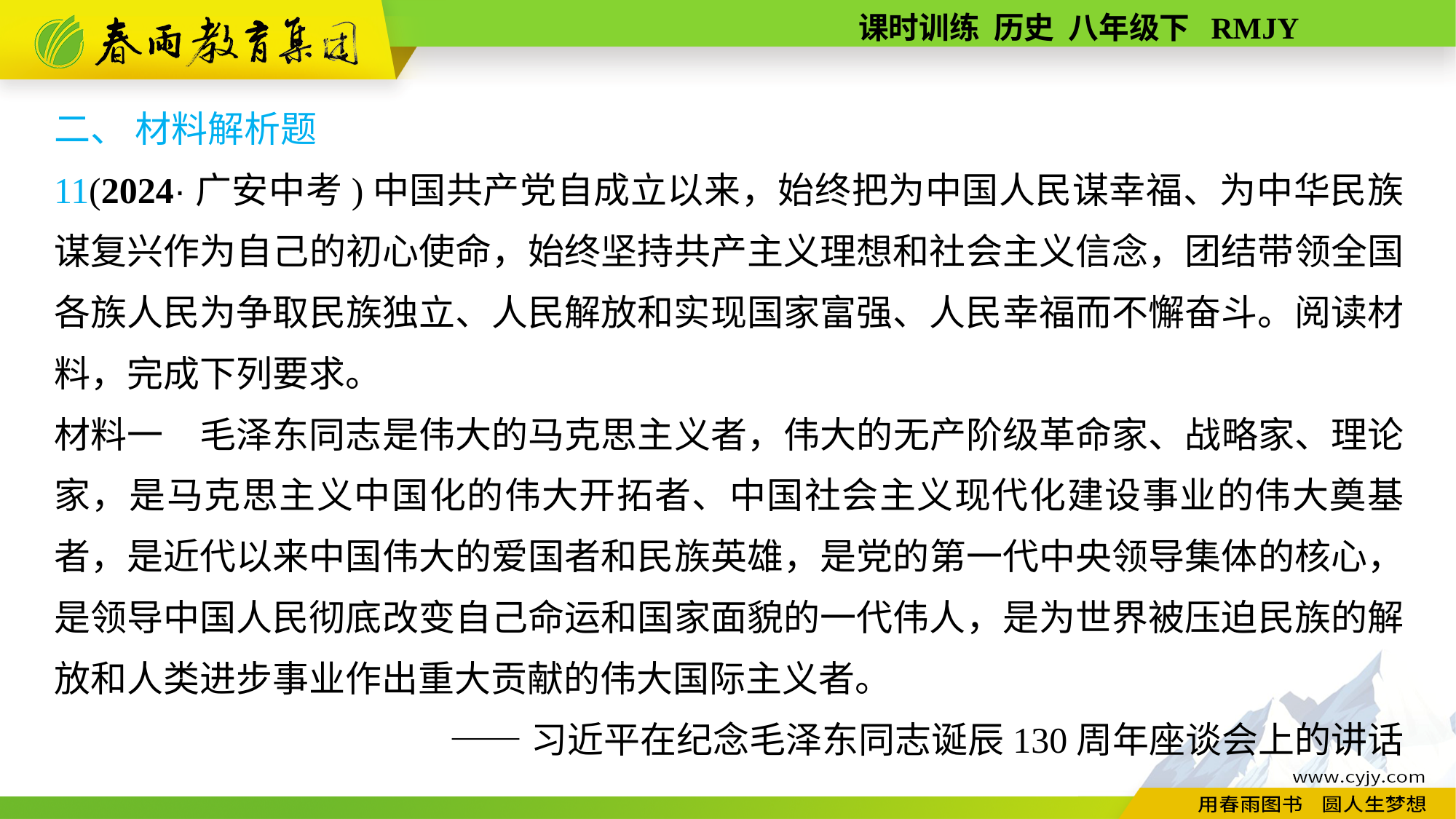

二、 材料解析题
11(2024·广安中考)中国共产党自成立以来，始终把为中国人民谋幸福、为中华民族谋复兴作为自己的初心使命，始终坚持共产主义理想和社会主义信念，团结带领全国各族人民为争取民族独立、人民解放和实现国家富强、人民幸福而不懈奋斗。阅读材料，完成下列要求。
材料一　毛泽东同志是伟大的马克思主义者，伟大的无产阶级革命家、战略家、理论家，是马克思主义中国化的伟大开拓者、中国社会主义现代化建设事业的伟大奠基者，是近代以来中国伟大的爱国者和民族英雄，是党的第一代中央领导集体的核心，是领导中国人民彻底改变自己命运和国家面貌的一代伟人，是为世界被压迫民族的解放和人类进步事业作出重大贡献的伟大国际主义者。
——习近平在纪念毛泽东同志诞辰130周年座谈会上的讲话